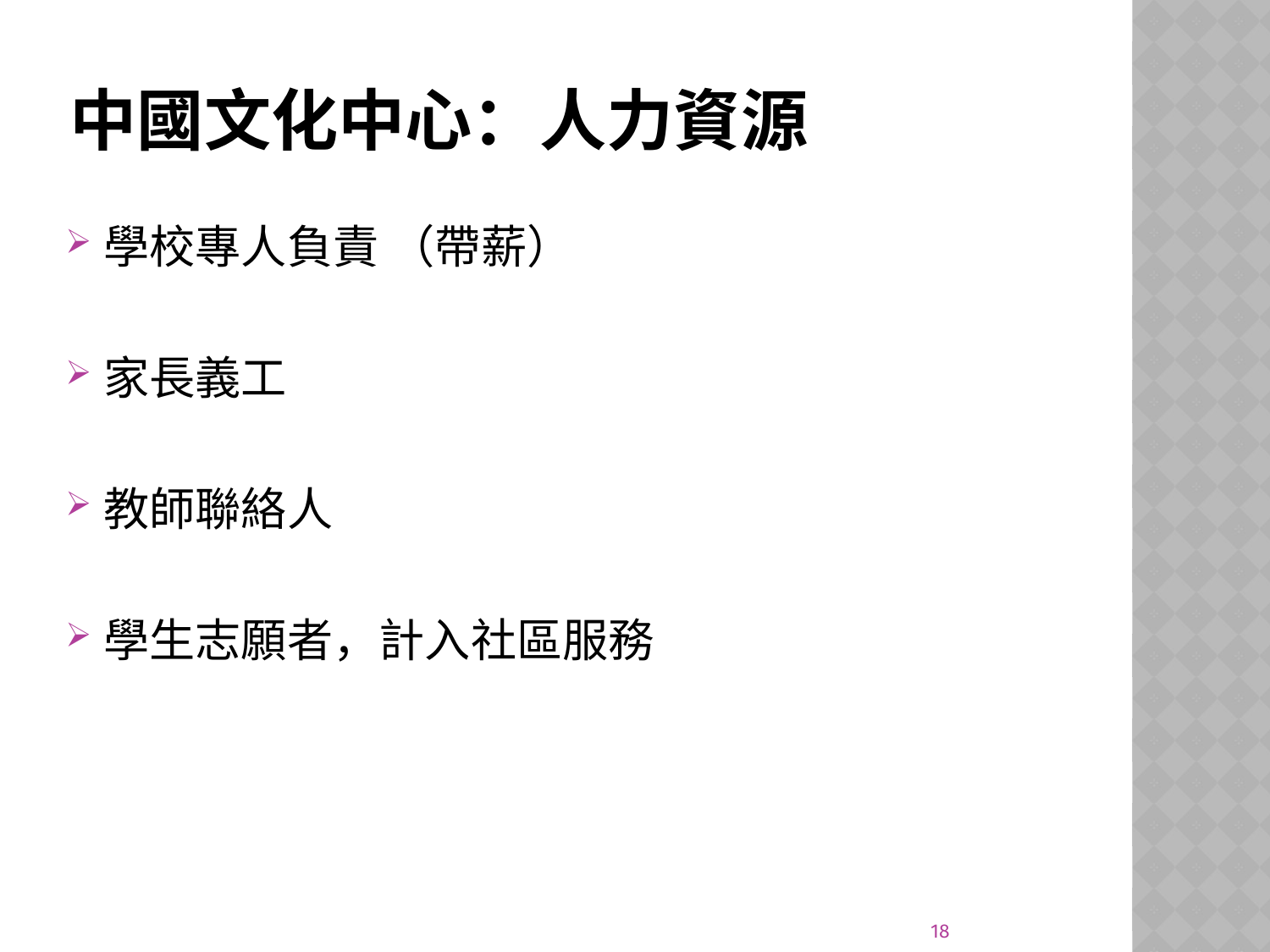

# 中國文化中心：人力資源
學校專人負責 （帶薪）

家長義工

教師聯絡人

學生志願者，計入社區服務

18